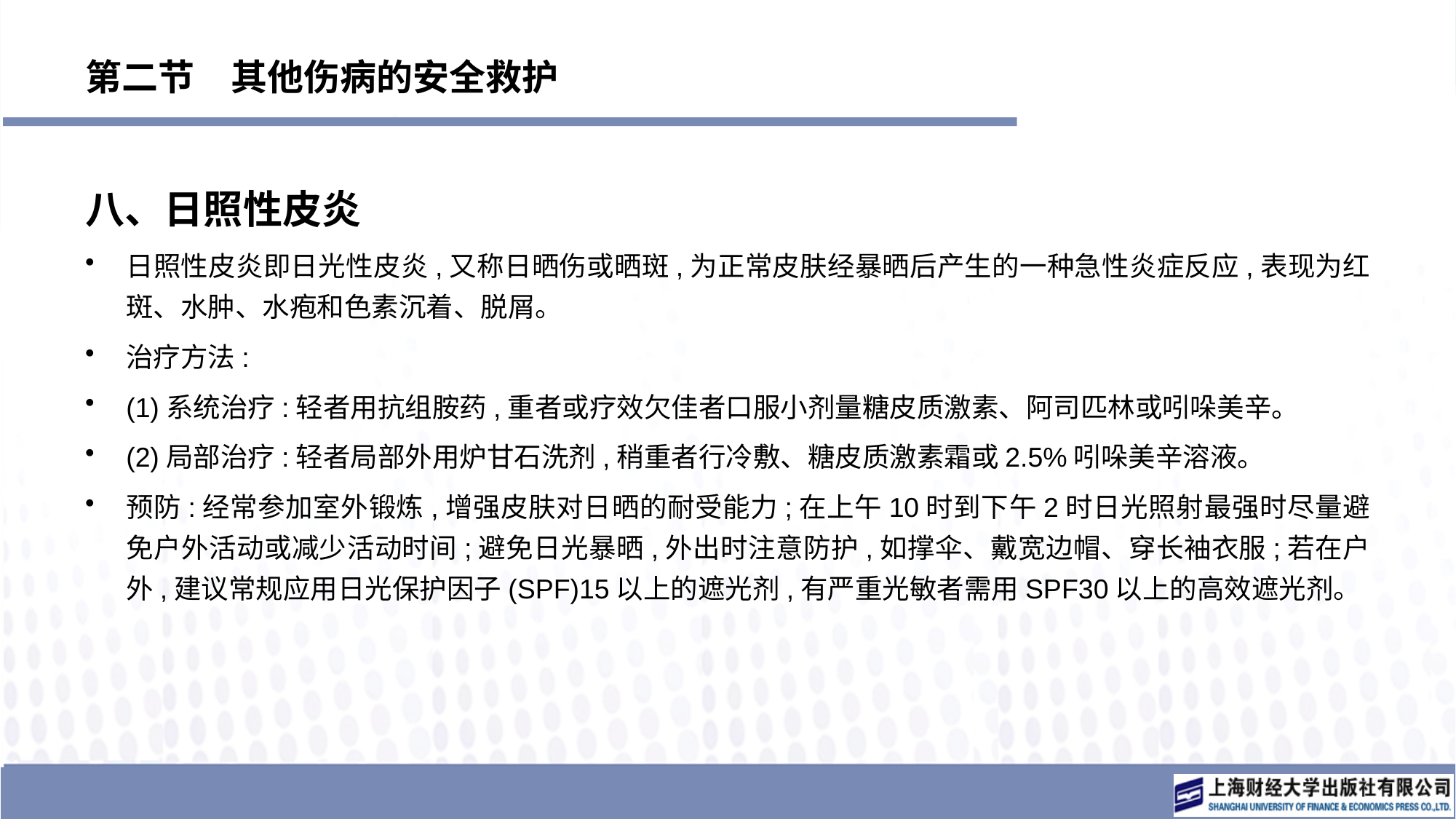

# 第二节　其他伤病的安全救护
八、日照性皮炎
日照性皮炎即日光性皮炎,又称日晒伤或晒斑,为正常皮肤经暴晒后产生的一种急性炎症反应,表现为红斑、水肿、水疱和色素沉着、脱屑。
治疗方法:
(1)系统治疗:轻者用抗组胺药,重者或疗效欠佳者口服小剂量糖皮质激素、阿司匹林或吲哚美辛。
(2)局部治疗:轻者局部外用炉甘石洗剂,稍重者行冷敷、糖皮质激素霜或2.5%吲哚美辛溶液。
预防:经常参加室外锻炼,增强皮肤对日晒的耐受能力;在上午10时到下午2时日光照射最强时尽量避免户外活动或减少活动时间;避免日光暴晒,外出时注意防护,如撑伞、戴宽边帽、穿长袖衣服;若在户外,建议常规应用日光保护因子(SPF)15以上的遮光剂,有严重光敏者需用SPF30以上的高效遮光剂。